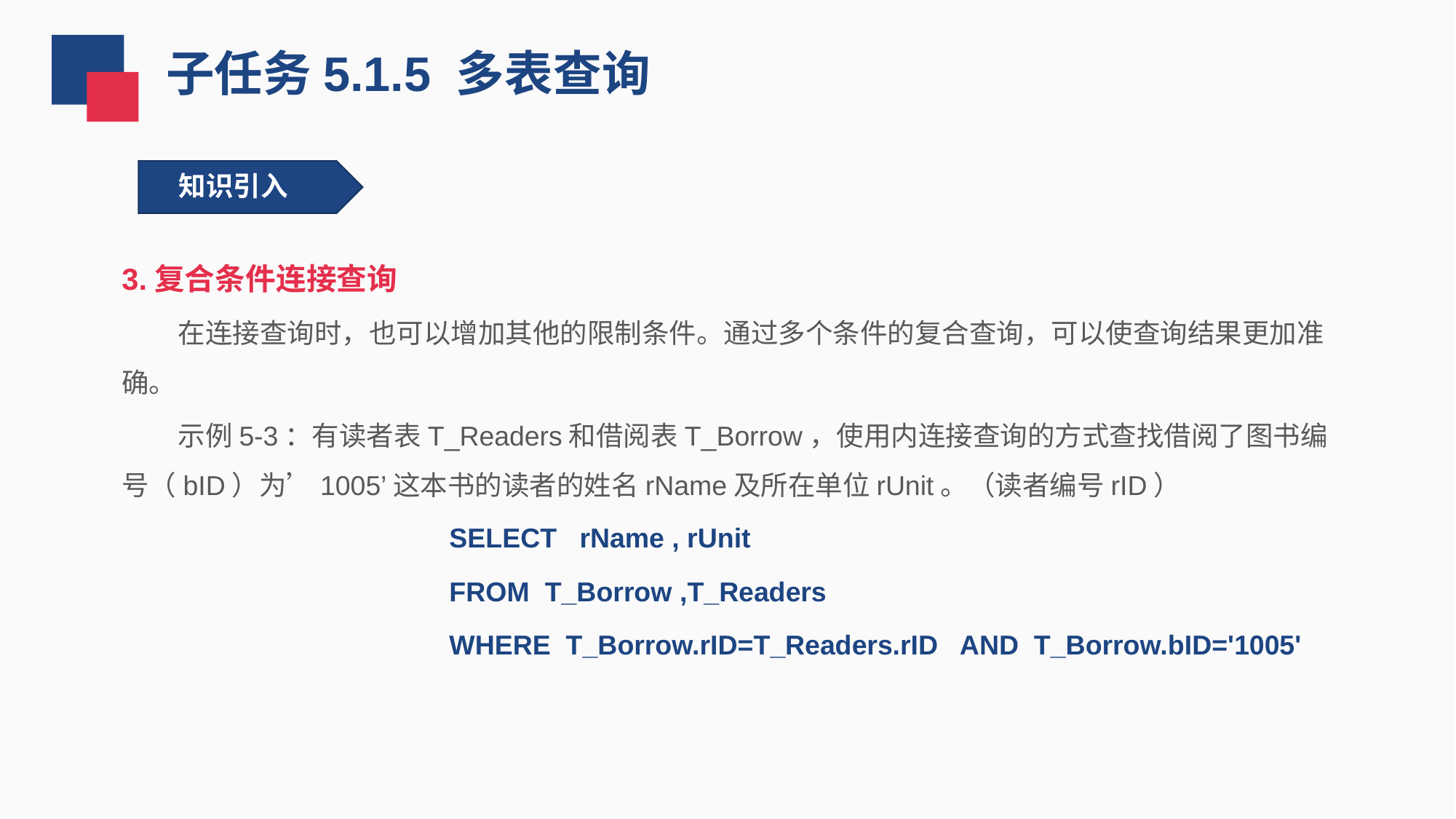

子任务5.1.5 多表查询

知识引入
3.复合条件连接查询
        在连接查询时，也可以增加其他的限制条件。通过多个条件的复合查询，可以使查询结果更加准确。
        示例5-3：有读者表T_Readers和借阅表T_Borrow，使用内连接查询的方式查找借阅了图书编号（bID）为’1005’这本书的读者的姓名rName及所在单位rUnit。（读者编号rID）
SELECT   rName , rUnit
FROM  T_Borrow ,T_Readers
WHERE  T_Borrow.rID=T_Readers.rID   AND  T_Borrow.bID='1005'